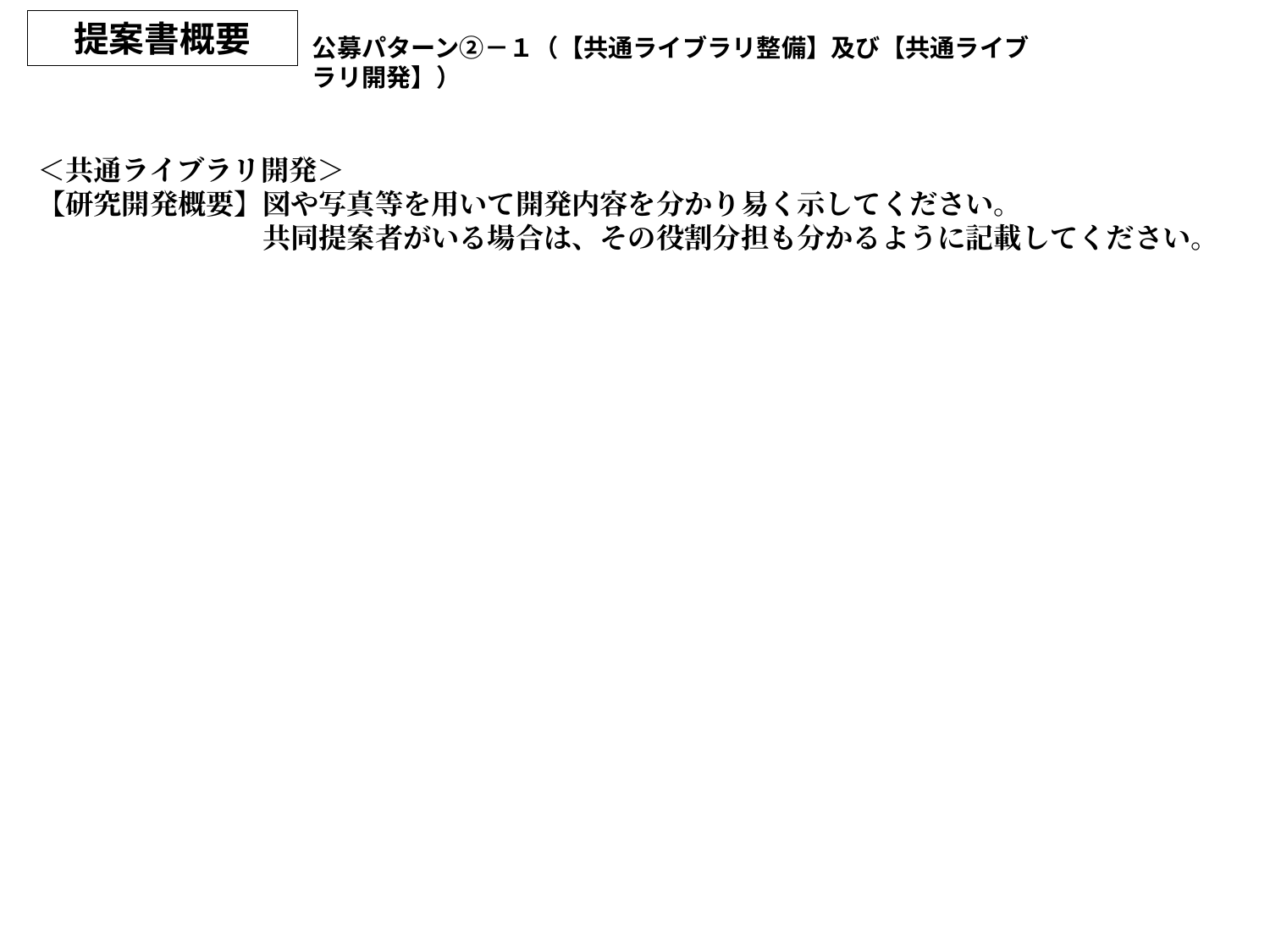

提案書概要
公募パターン②－１（【共通ライブラリ整備】及び【共通ライブラリ開発】）
＜共通ライブラリ開発＞
【研究開発概要】図や写真等を用いて開発内容を分かり易く示してください。
　　　　　　　　共同提案者がいる場合は、その役割分担も分かるように記載してください。